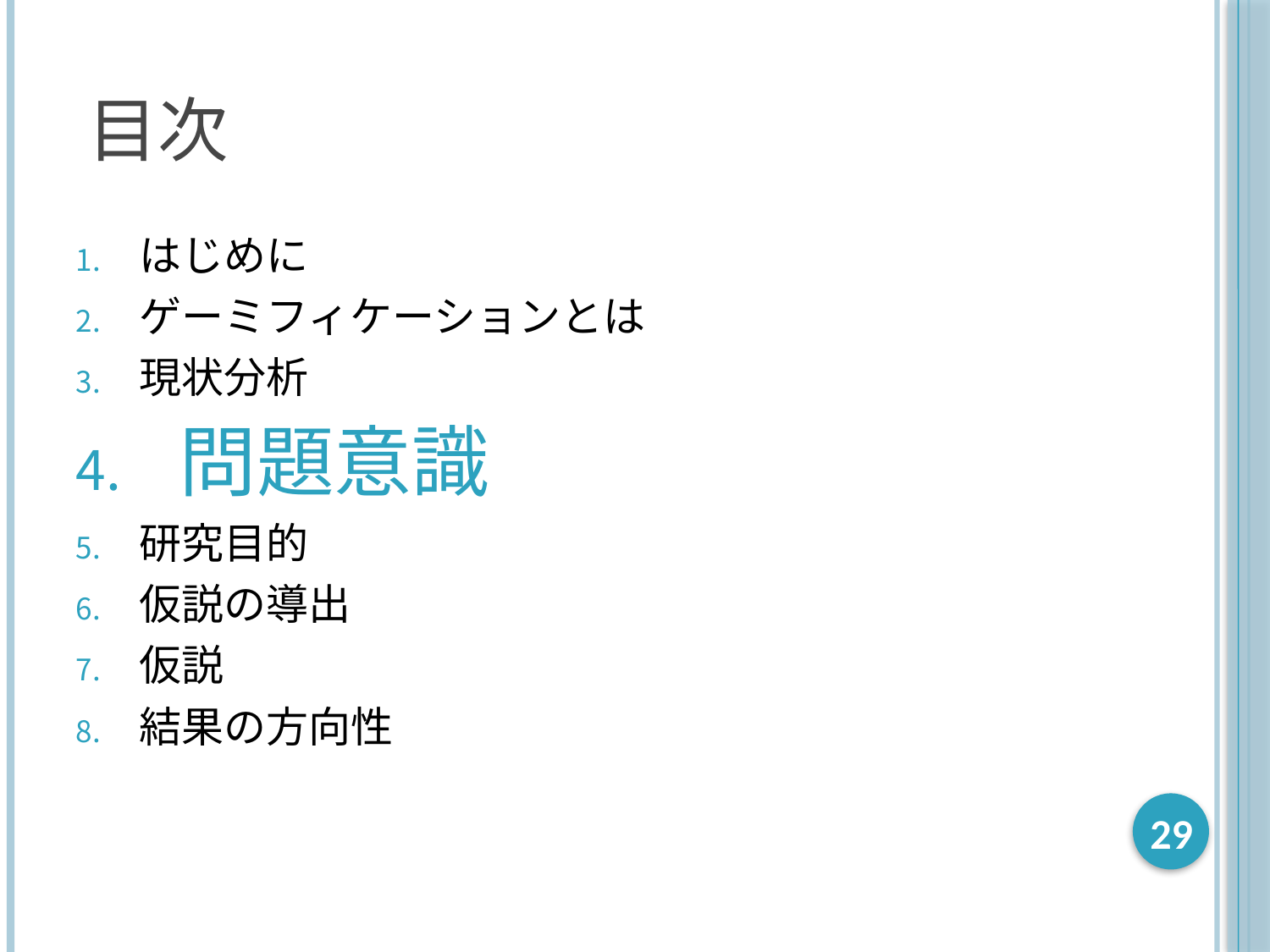

# 目次
はじめに
ゲーミフィケーションとは
現状分析
問題意識
研究目的
仮説の導出
仮説
結果の方向性
29